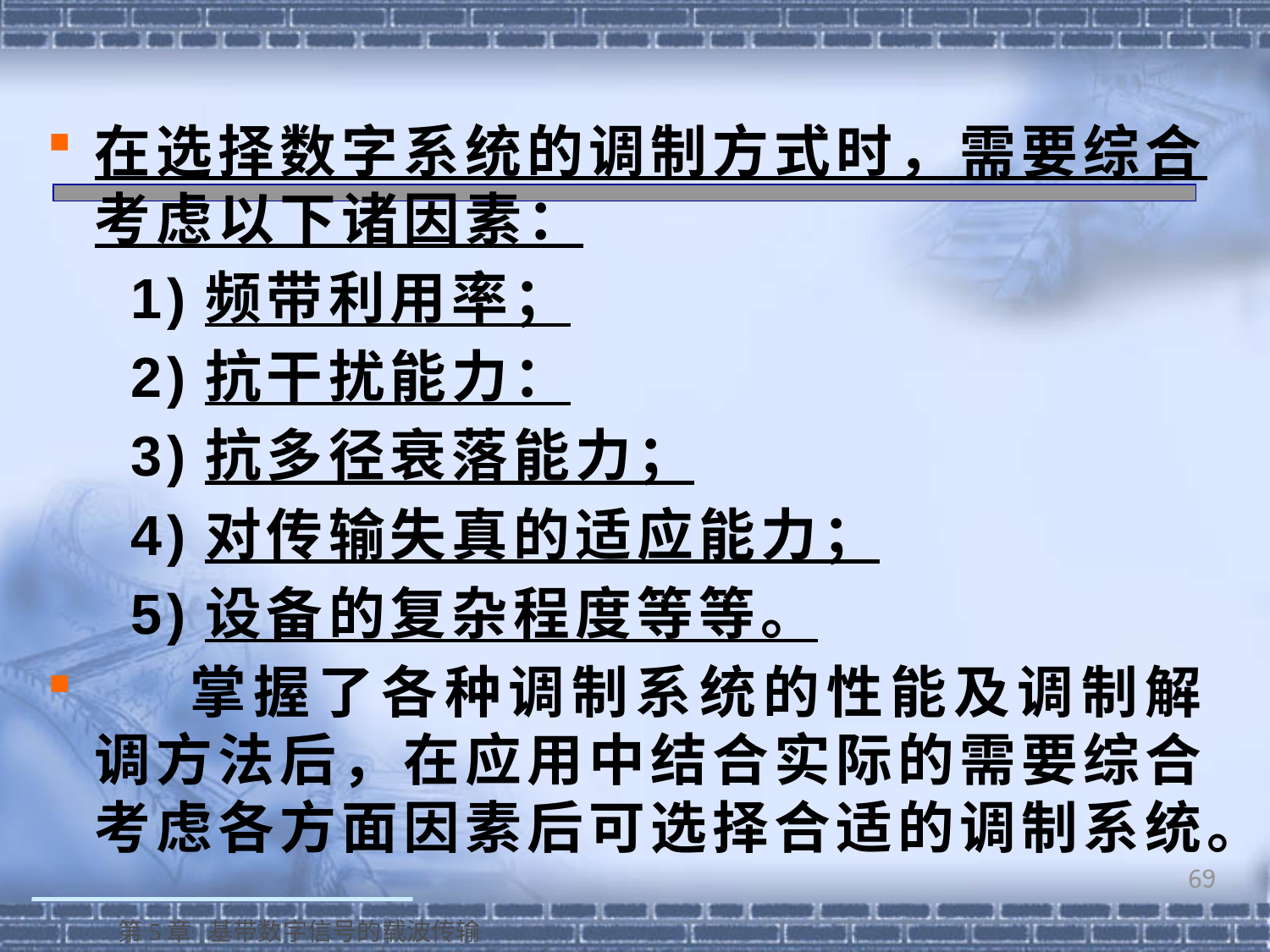

在选择数字系统的调制方式时，需要综合考虑以下诸因素：
    1)频带利用率；
    2)抗干扰能力：
    3)抗多径衰落能力；
    4)对传输失真的适应能力；
    5)设备的复杂程度等等。
    掌握了各种调制系统的性能及调制解调方法后，在应用中结合实际的需要综合考虑各方面因素后可选择合适的调制系统。
69